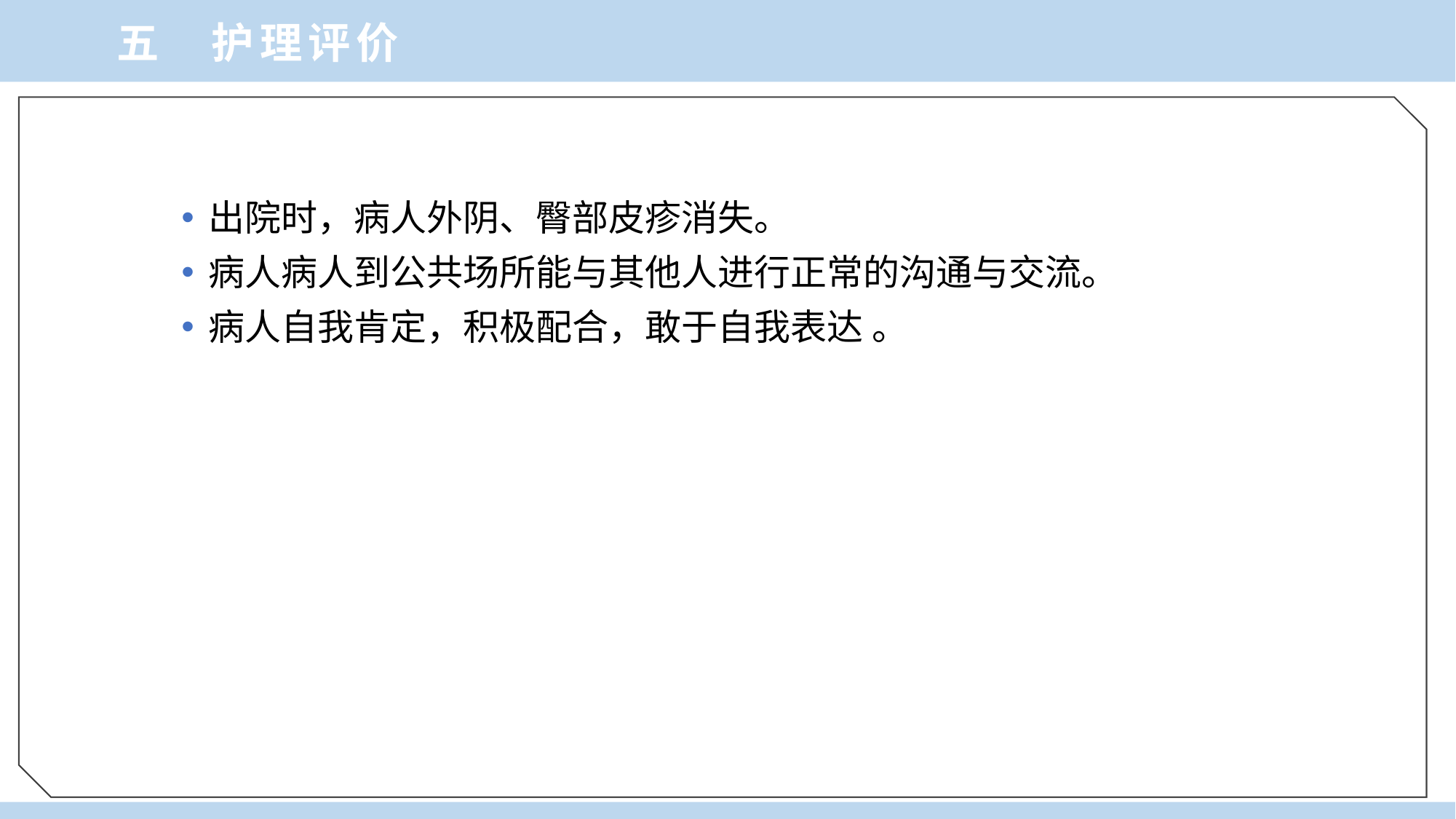

五   护理评价

出院时，病人外阴、臀部皮疹消失。
病人病人到公共场所能与其他人进行正常的沟通与交流。
病人自我肯定，积极配合，敢于自我表达 。